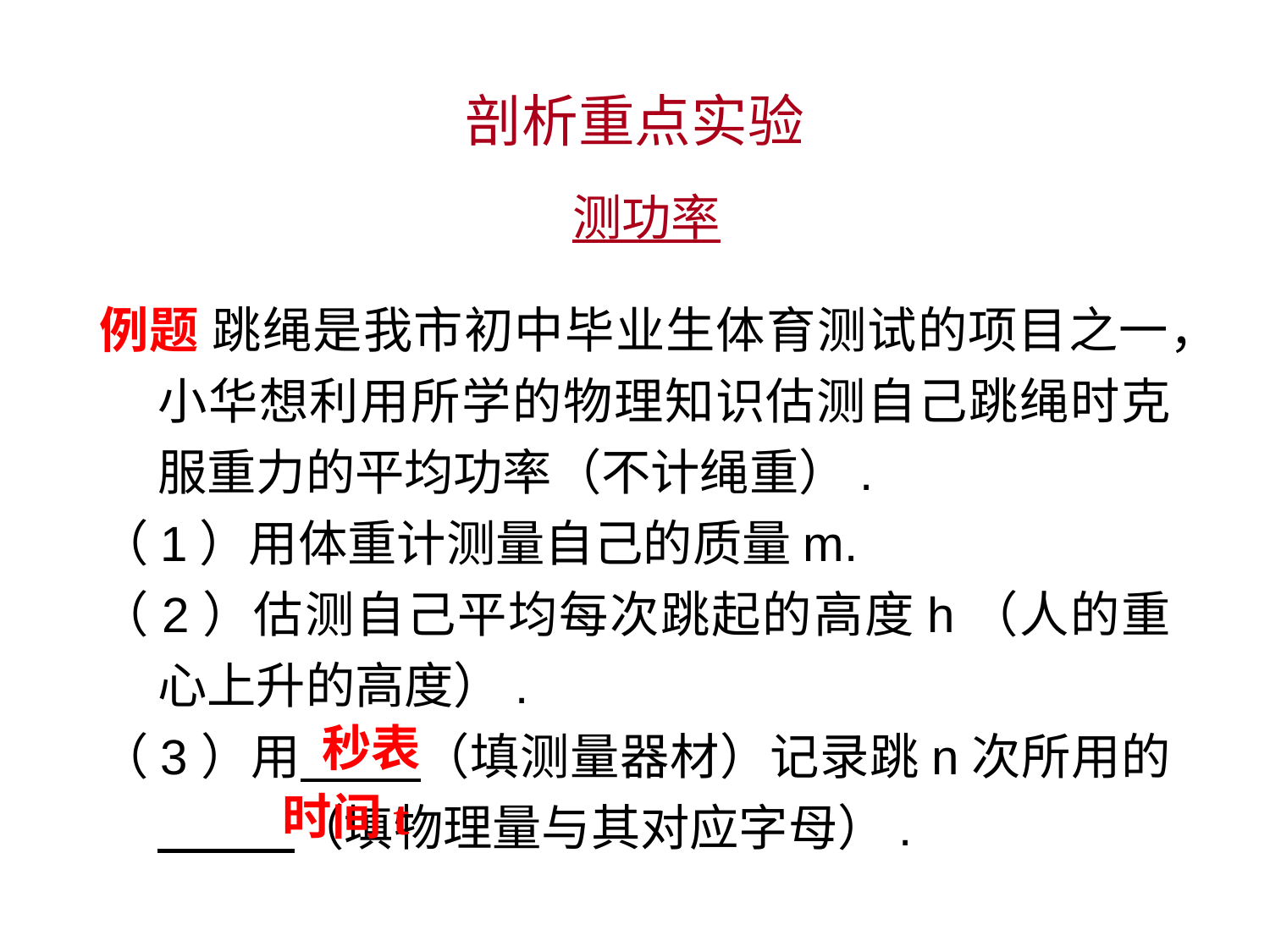

剖析重点实验
 测功率
例题 跳绳是我市初中毕业生体育测试的项目之一，小华想利用所学的物理知识估测自己跳绳时克服重力的平均功率（不计绳重）.
（1）用体重计测量自己的质量m.
（2）估测自己平均每次跳起的高度h（人的重心上升的高度）.
（3）用　      （填测量器材）记录跳n次所用的　        （填物理量与其对应字母）.
秒表
时间t